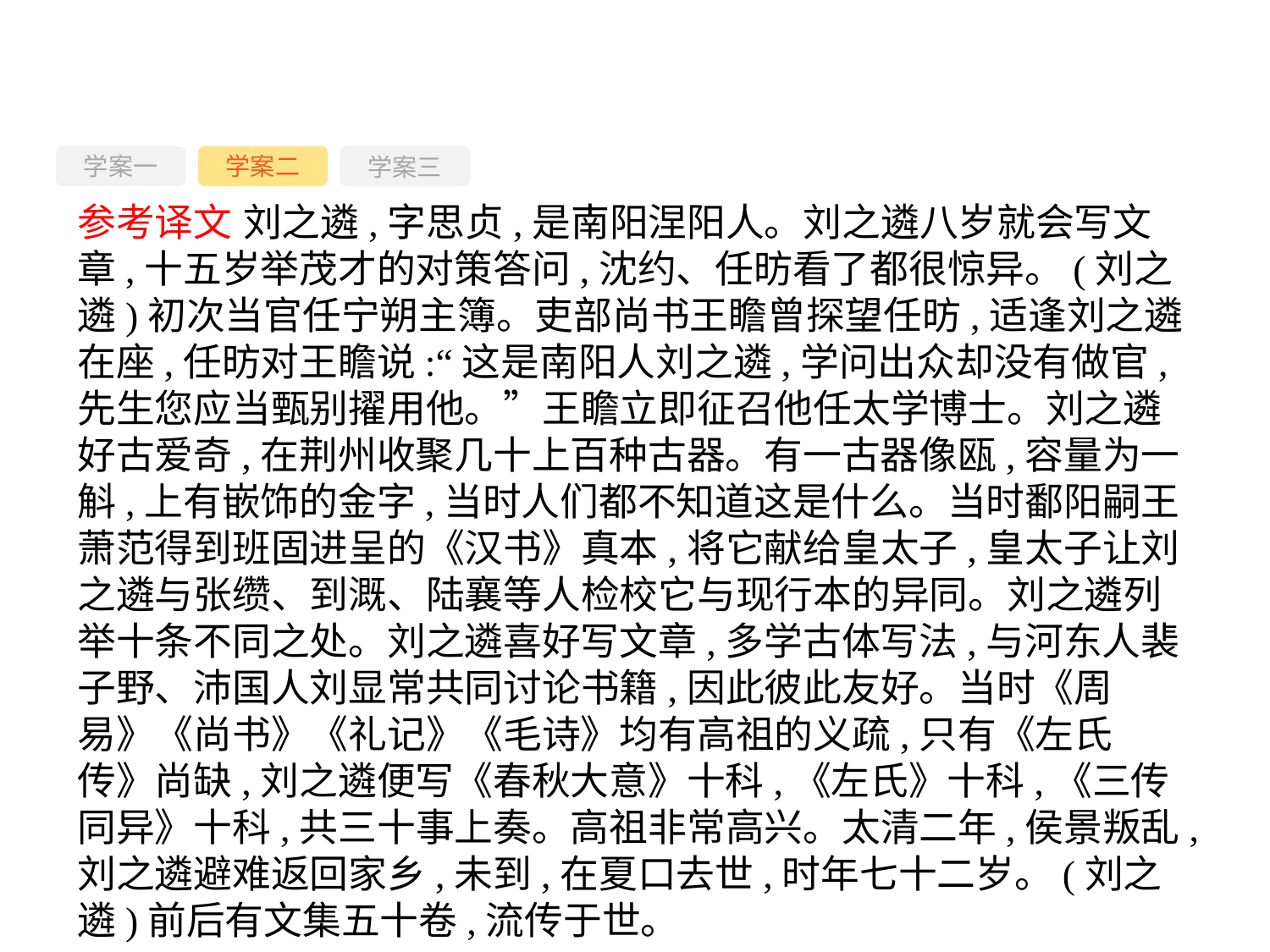

学案一
学案三
学案二
参考译文 刘之遴,字思贞,是南阳涅阳人。刘之遴八岁就会写文章,十五岁举茂才的对策答问,沈约、任昉看了都很惊异。(刘之遴)初次当官任宁朔主簿。吏部尚书王瞻曾探望任昉,适逢刘之遴在座,任昉对王瞻说:“这是南阳人刘之遴,学问出众却没有做官,先生您应当甄别擢用他。”王瞻立即征召他任太学博士。刘之遴好古爱奇,在荆州收聚几十上百种古器。有一古器像瓯,容量为一斛,上有嵌饰的金字,当时人们都不知道这是什么。当时鄱阳嗣王萧范得到班固进呈的《汉书》真本,将它献给皇太子,皇太子让刘之遴与张缵、到溉、陆襄等人检校它与现行本的异同。刘之遴列举十条不同之处。刘之遴喜好写文章,多学古体写法,与河东人裴子野、沛国人刘显常共同讨论书籍,因此彼此友好。当时《周易》《尚书》《礼记》《毛诗》均有高祖的义疏,只有《左氏传》尚缺,刘之遴便写《春秋大意》十科,《左氏》十科,《三传同异》十科,共三十事上奏。高祖非常高兴。太清二年,侯景叛乱,刘之遴避难返回家乡,未到,在夏口去世,时年七十二岁。(刘之遴)前后有文集五十卷,流传于世。
-143-